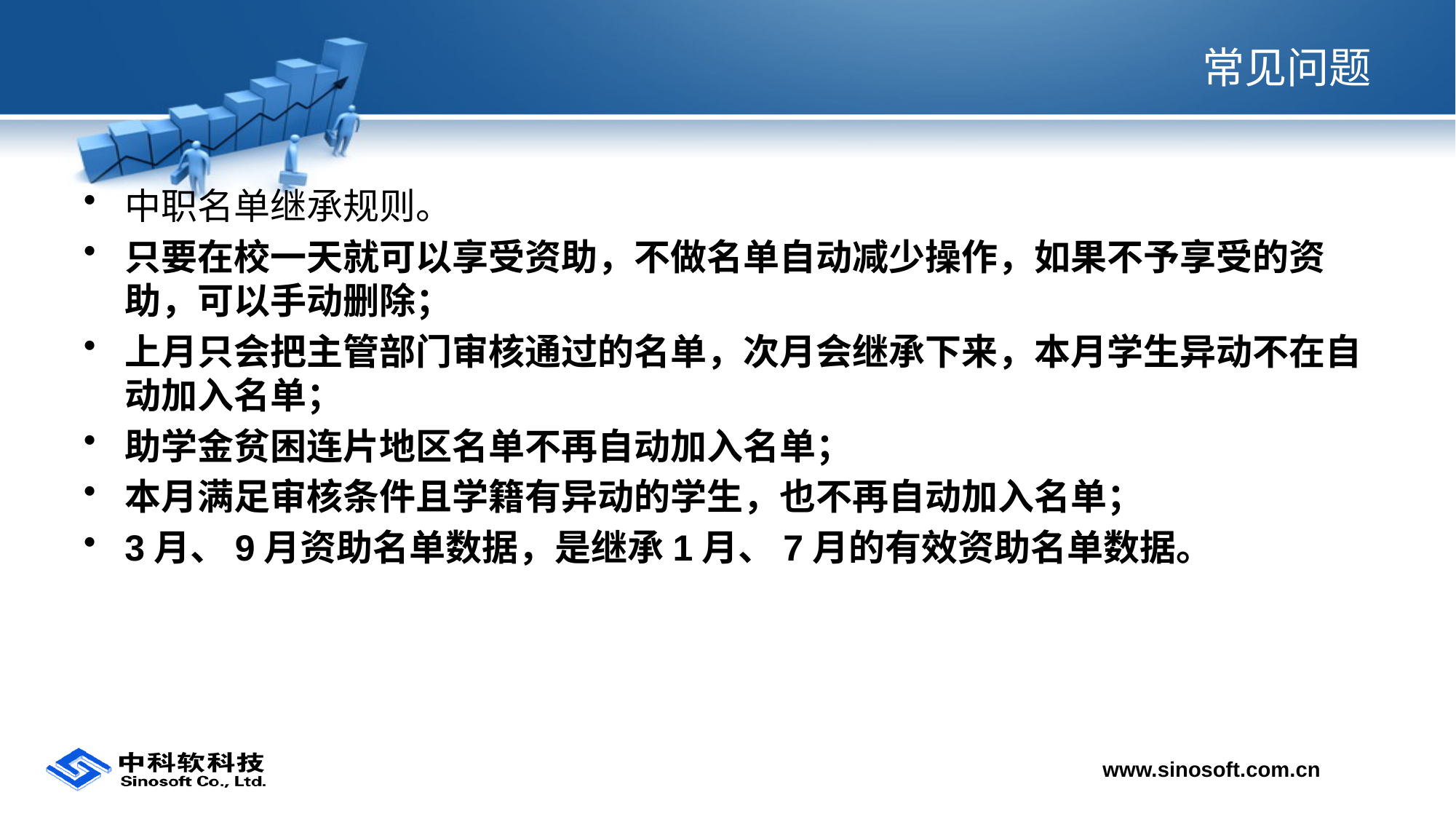

# 常见问题
中职名单继承规则。
只要在校一天就可以享受资助，不做名单自动减少操作，如果不予享受的资助，可以手动删除；
上月只会把主管部门审核通过的名单，次月会继承下来，本月学生异动不在自动加入名单；
助学金贫困连片地区名单不再自动加入名单；
本月满足审核条件且学籍有异动的学生，也不再自动加入名单；
3月、9月资助名单数据，是继承1月、7月的有效资助名单数据。